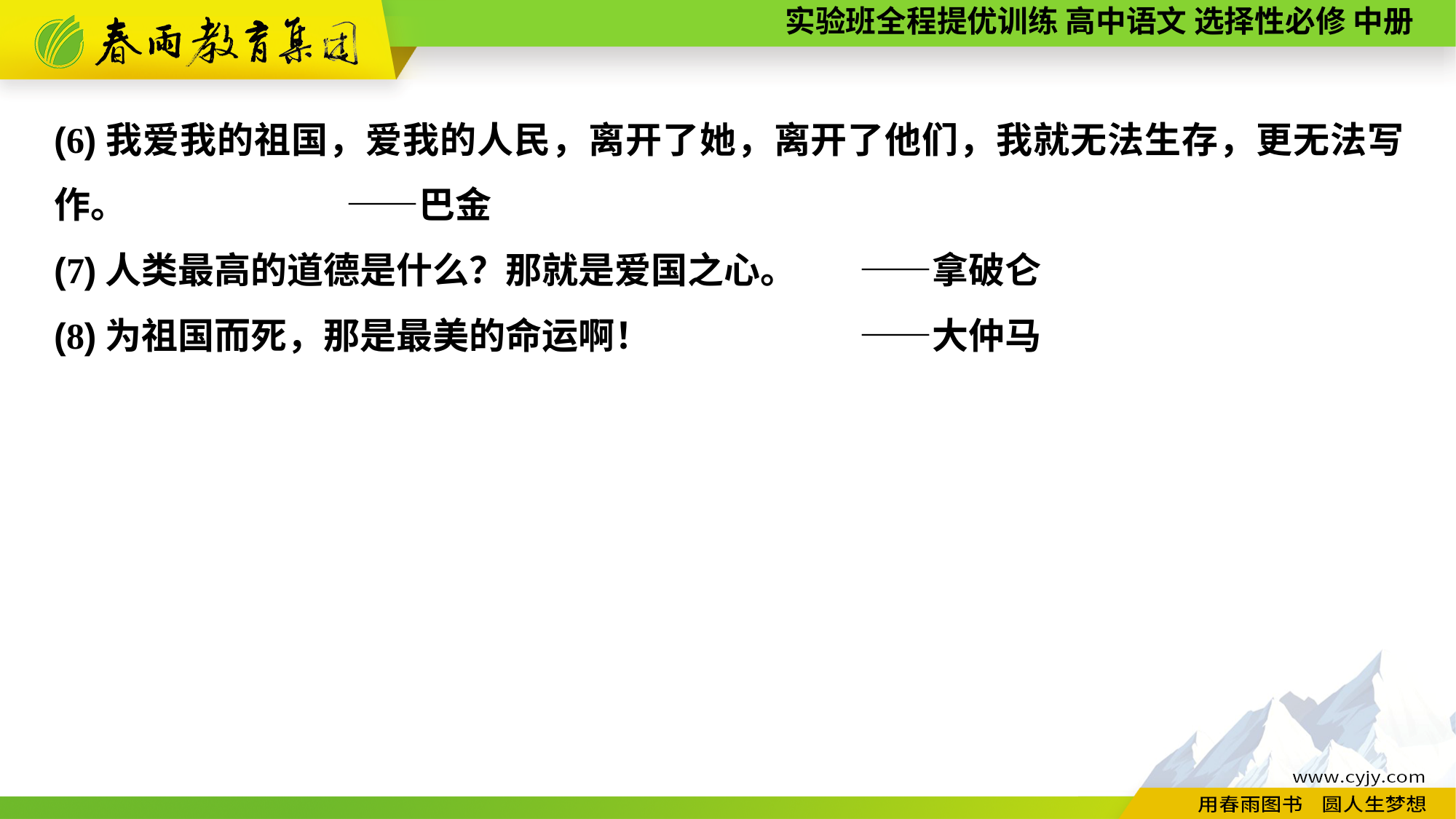

(6)我爱我的祖国，爱我的人民，离开了她，离开了他们，我就无法生存，更无法写作。		         ——巴金
(7)人类最高的道德是什么？那就是爱国之心。	     ——拿破仑
(8)为祖国而死，那是最美的命运啊！		     ——大仲马